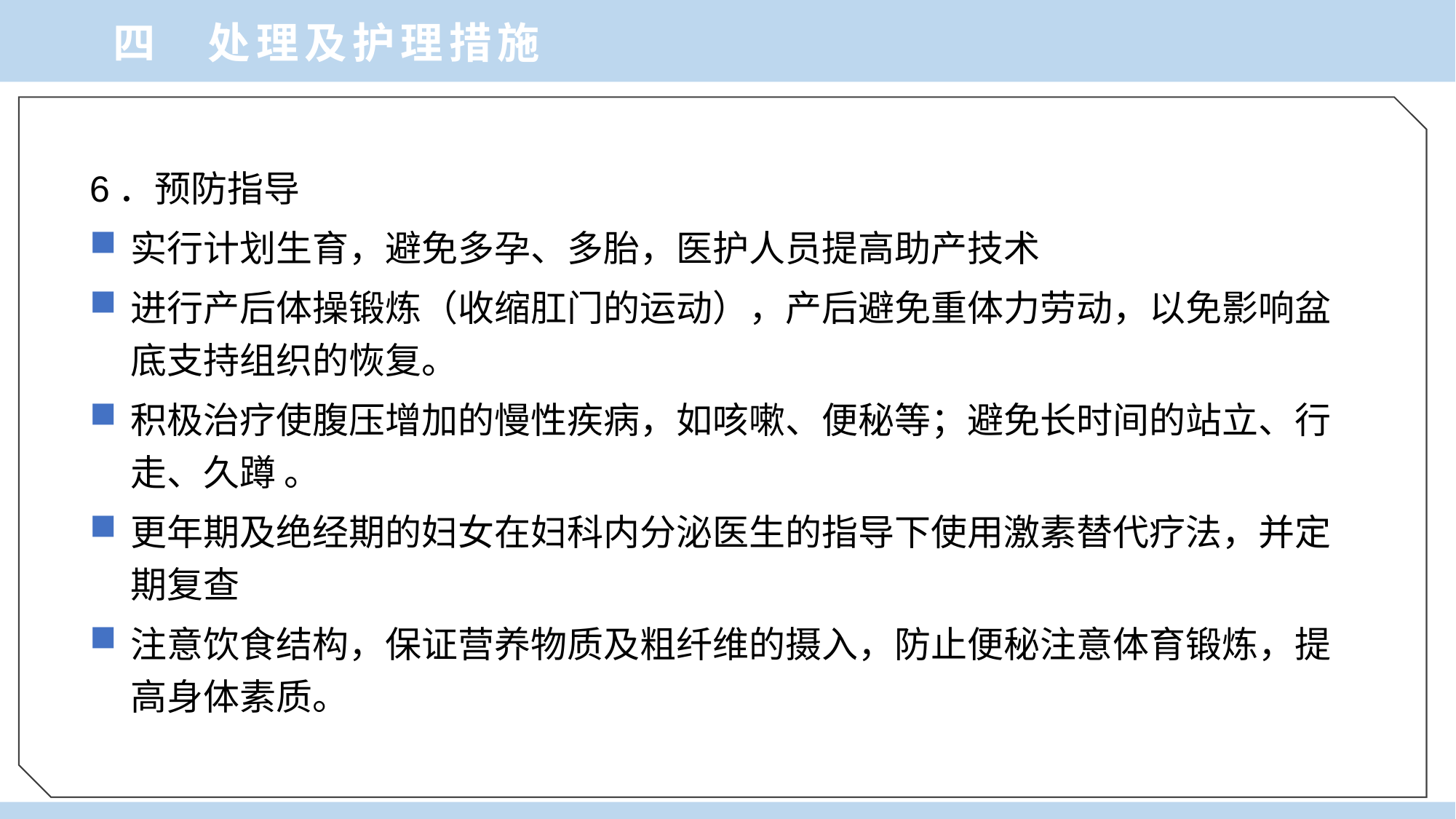

四   处理及护理措施

6．预防指导
实行计划生育，避免多孕、多胎，医护人员提高助产技术
进行产后体操锻炼（收缩肛门的运动），产后避免重体力劳动，以免影响盆底支持组织的恢复。
积极治疗使腹压增加的慢性疾病，如咳嗽、便秘等；避免长时间的站立、行走、久蹲 。
更年期及绝经期的妇女在妇科内分泌医生的指导下使用激素替代疗法，并定期复查
注意饮食结构，保证营养物质及粗纤维的摄入，防止便秘注意体育锻炼，提高身体素质。